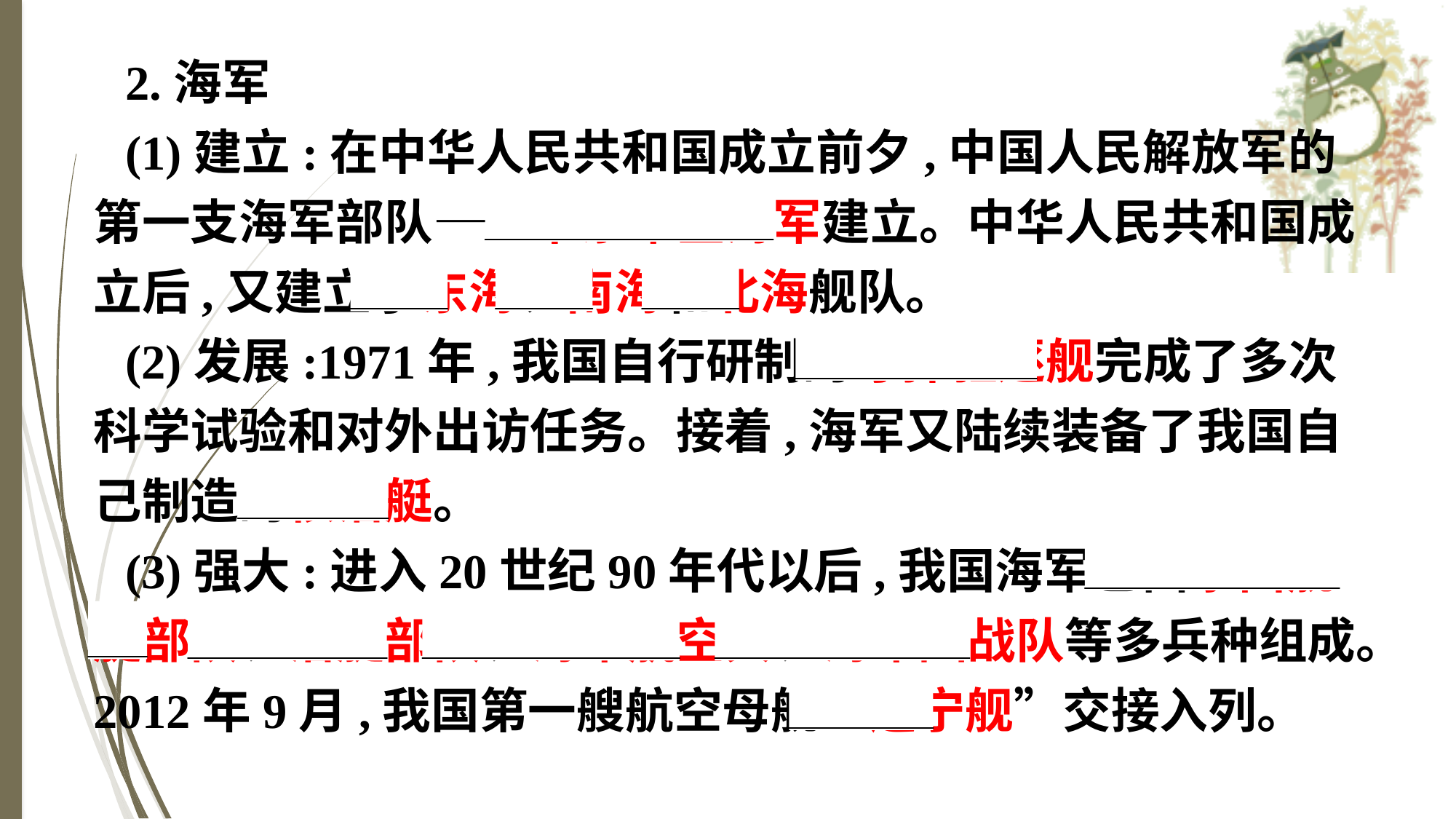

2.海军
(1)建立:在中华人民共和国成立前夕,中国人民解放军的第一支海军部队——华东军区海军建立。中华人民共和国成立后,又建立了东海、南海和北海舰队。
(2)发展:1971年,我国自行研制的导弹驱逐舰完成了多次科学试验和对外出访任务。接着,海军又陆续装备了我国自己制造的核潜艇。
(3)强大:进入20世纪90年代以后,我国海军已由水面舰艇部队、潜艇部队、海军航空兵、海军陆战队等多兵种组成。2012年9月,我国第一艘航空母舰“辽宁舰”交接入列。